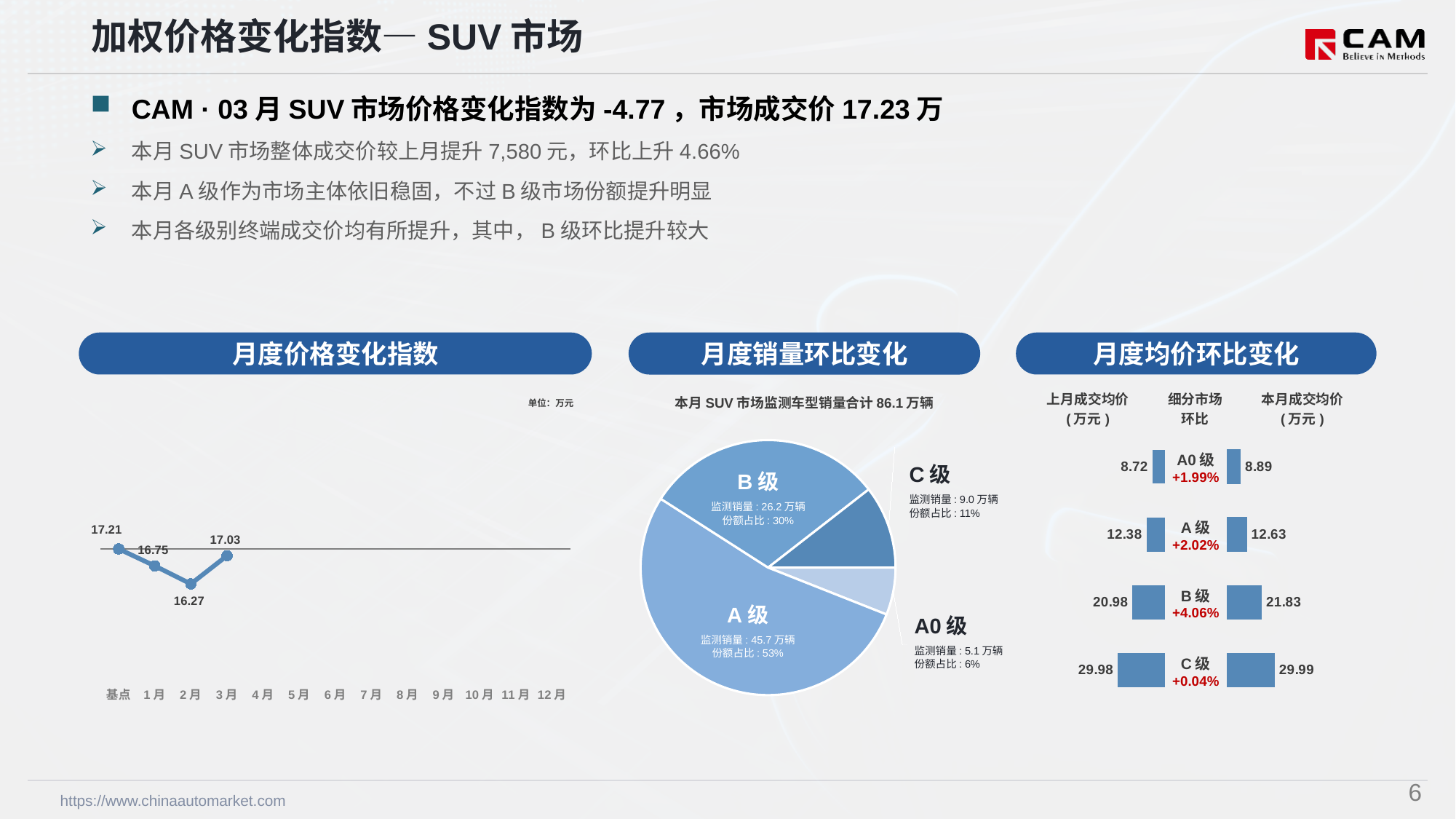

加权价格变化指数—SUV市场
CAM · 03月SUV市场价格变化指数为-4.77，市场成交价17.23万
本月SUV市场整体成交价较上月提升7,580元，环比上升4.66%
本月A级作为市场主体依旧稳固，不过B级市场份额提升明显
本月各级别终端成交价均有所提升，其中，B级环比提升较大
月度价格变化指数

月度均价环比变化

月度销量环比变化

本月SUV市场监测车型销量合计86.1万辆

### Chart

| Category | 细分市场 |
|---|---|
| A0级 | 51661.0 |
| A级 | 457107.0 |
| B级 | 262078.0 |
| C级 | 90498.0 |
C级
监测销量: 9.0万辆
份额占比: 11%
B级
监测销量: 26.0万辆
份额占比: 34%
B级
监测销量: 26.2万辆
份额占比: 30%
A级
监测销量: 38.8万辆
份额占比: 50%
A级
监测销量: 45.7万辆
份额占比: 53%
A0级
监测销量: 5.1万辆
份额占比: 6%

### Chart

| Category | Y2024 |
|---|---|
| 基点 | 0.0 |
| 1月 | -2.66 |
| 2月 | -5.47 |
| 3月 | -1.07 |
| 4月 | None |
| 5月 | None |
| 6月 | None |
| 7月 | None |
| 8月 | None |
| 9月 | None |
| 10月 | None |
| 11月 | None |
| 12月 | None |
| 上月成交均价 (万元) | 细分市场 环比 | 本月成交均价 (万元) |
| --- | --- | --- |
单位：万元
| A0级 +1.99% |
| --- |
| A级 +2.02% |
| B级 +4.06% |
| C级 +0.04% |

### Chart

| Category | 成交均价 |
|---|---|
| A0 | 8.72 |
| A | 12.38 |
| B | 20.98 |
| C | 29.98 |

### Chart

| Category | 金额 |
|---|---|
| A0 | 8.89 |
| A | 12.63 |
| B | 21.83 |
| C | 29.99 |
6